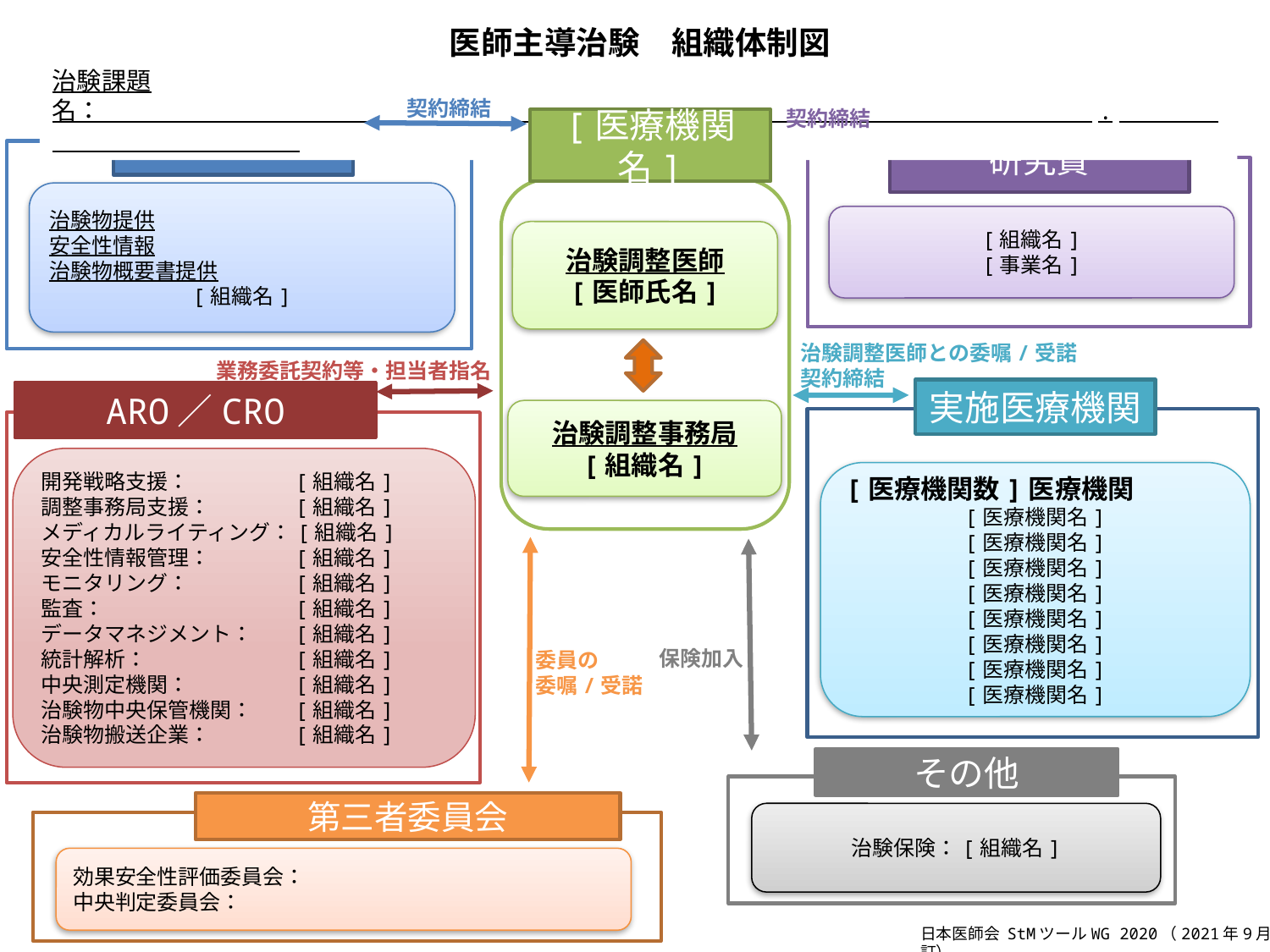

医師主導治験　組織体制図
治験課題名：　　　　　　　　　　　　　　　　　　　　　　　　　　　　　　　　　　　　　　　　.
契約締結
契約締結
治験物提供者
[医療機関名]
研究費

治験物提供
安全性情報
治験物概要書提供
[組織名]
[組織名]
[事業名]
治験調整医師
[医師氏名]
治験調整医師との委嘱/受諾
契約締結

業務委託契約等・担当者指名
実施医療機関
ARO／CRO
治験調整事務局
[組織名]

開発戦略支援：	[組織名]
調整事務局支援：	[組織名]
メディカルライティング：[組織名]
安全性情報管理：	[組織名]
モニタリング：	[組織名]
監査：		[組織名]
データマネジメント：	[組織名]
統計解析：		[組織名]
中央測定機関：	[組織名]
治験物中央保管機関：	[組織名]
治験物搬送企業：	[組織名]
[医療機関数]医療機関
[医療機関名]
[医療機関名]
[医療機関名]
[医療機関名]
[医療機関名]
[医療機関名]
[医療機関名]
[医療機関名]
保険加入
委員の
委嘱/受諾
その他

第三者委員会
治験保険：[組織名]

効果安全性評価委員会：
中央判定委員会：
日本医師会 StMツールWG 2020（2021年9月改訂）